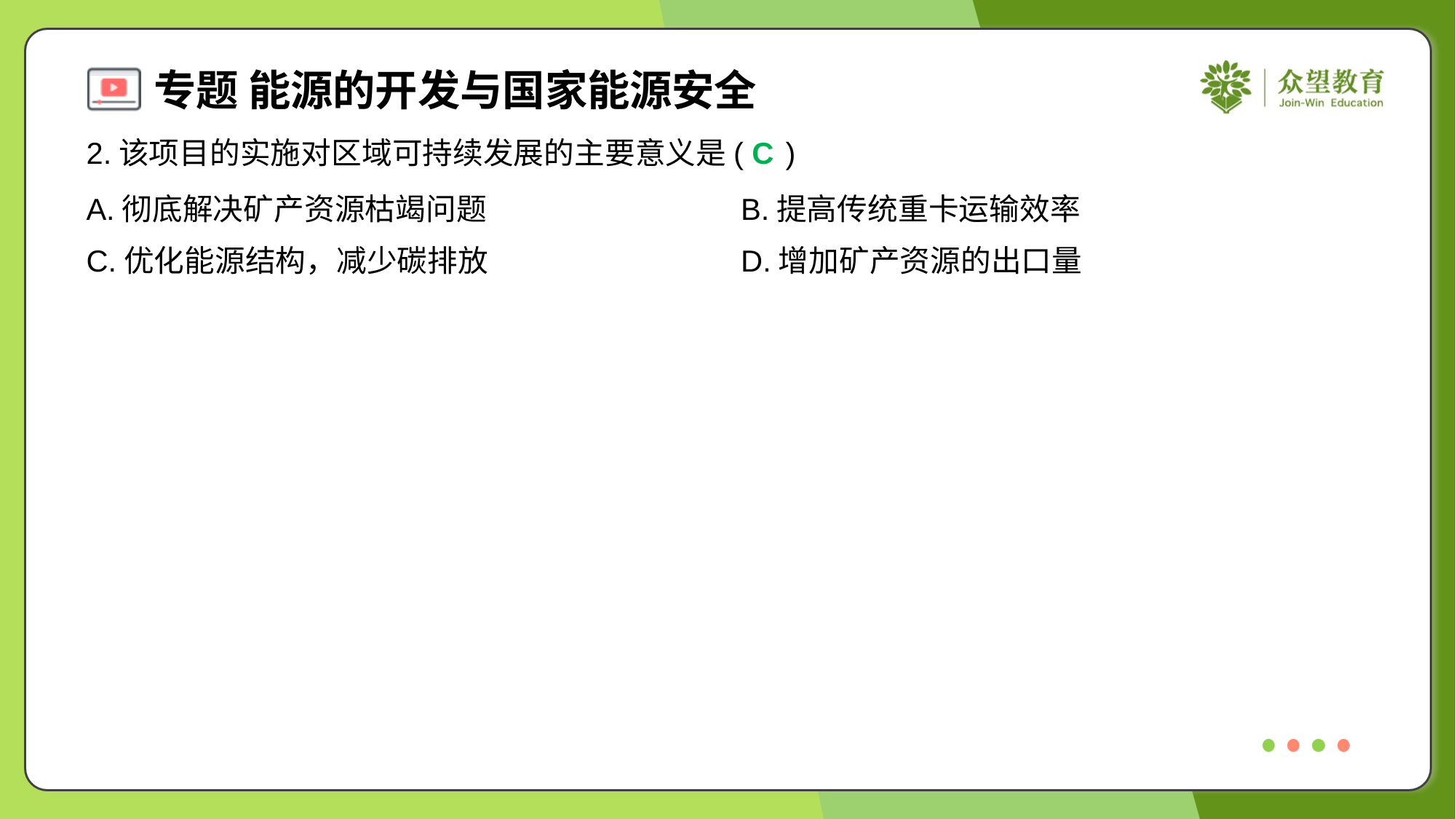

2.该项目的实施对区域可持续发展的主要意义是(     )
C
A.彻底解决矿产资源枯竭问题	B.提高传统重卡运输效率
C.优化能源结构，减少碳排放	D.增加矿产资源的出口量